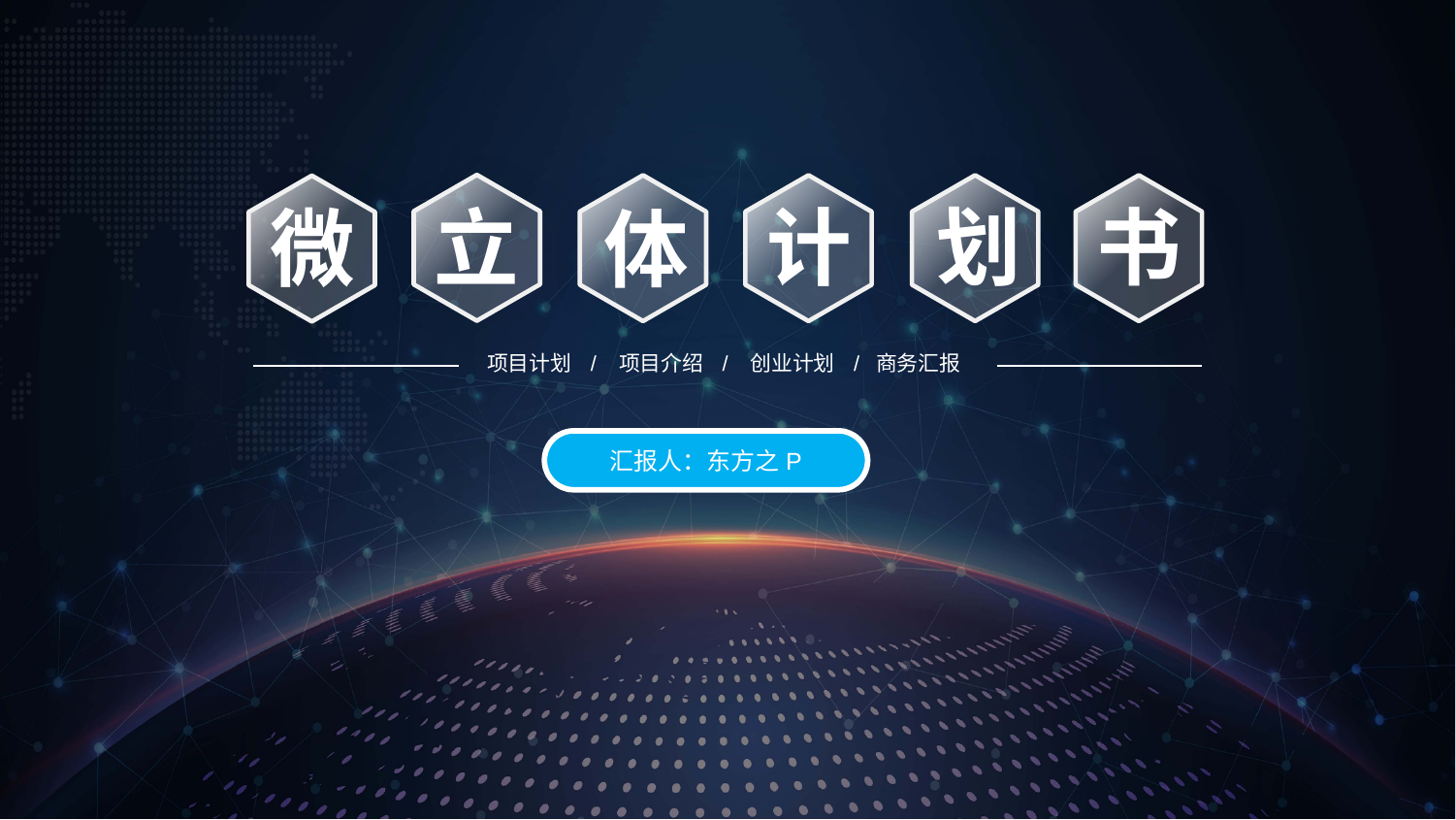

立

体

计

划

书

微
项目计划   /   项目介绍   /   创业计划   /  商务汇报
汇报人：东方之P